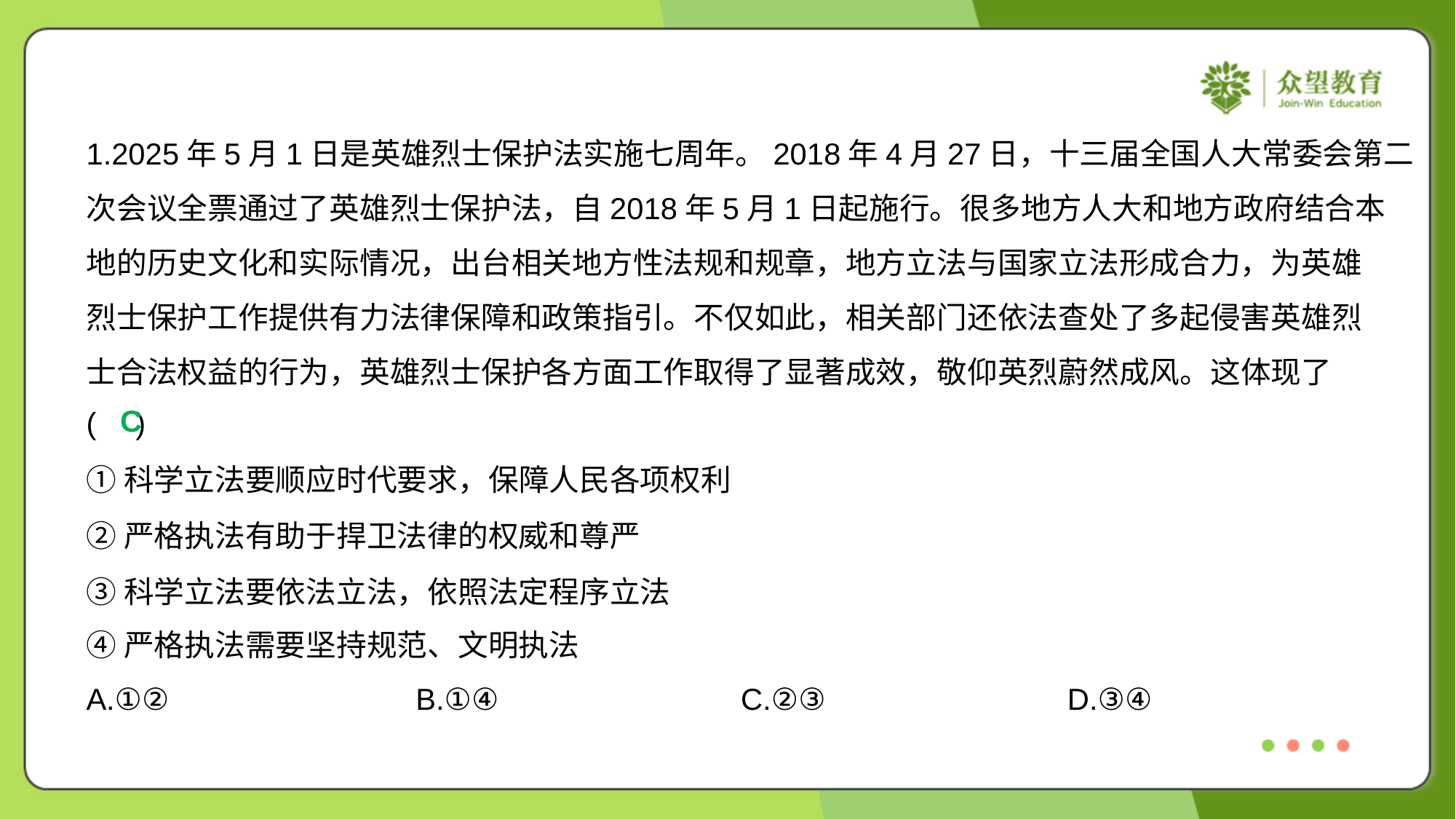

1.2025年5月1日是英雄烈士保护法实施七周年。2018年4月27日，十三届全国人大常委会第二
次会议全票通过了英雄烈士保护法，自2018年5月1日起施行。很多地方人大和地方政府结合本
地的历史文化和实际情况，出台相关地方性法规和规章，地方立法与国家立法形成合力，为英雄
烈士保护工作提供有力法律保障和政策指引。不仅如此，相关部门还依法查处了多起侵害英雄烈
士合法权益的行为，英雄烈士保护各方面工作取得了显著成效，敬仰英烈蔚然成风。这体现了
(     )
C
①科学立法要顺应时代要求，保障人民各项权利
②严格执法有助于捍卫法律的权威和尊严
③科学立法要依法立法，依照法定程序立法
④严格执法需要坚持规范、文明执法
A.①②	B.①④	C.②③	D.③④